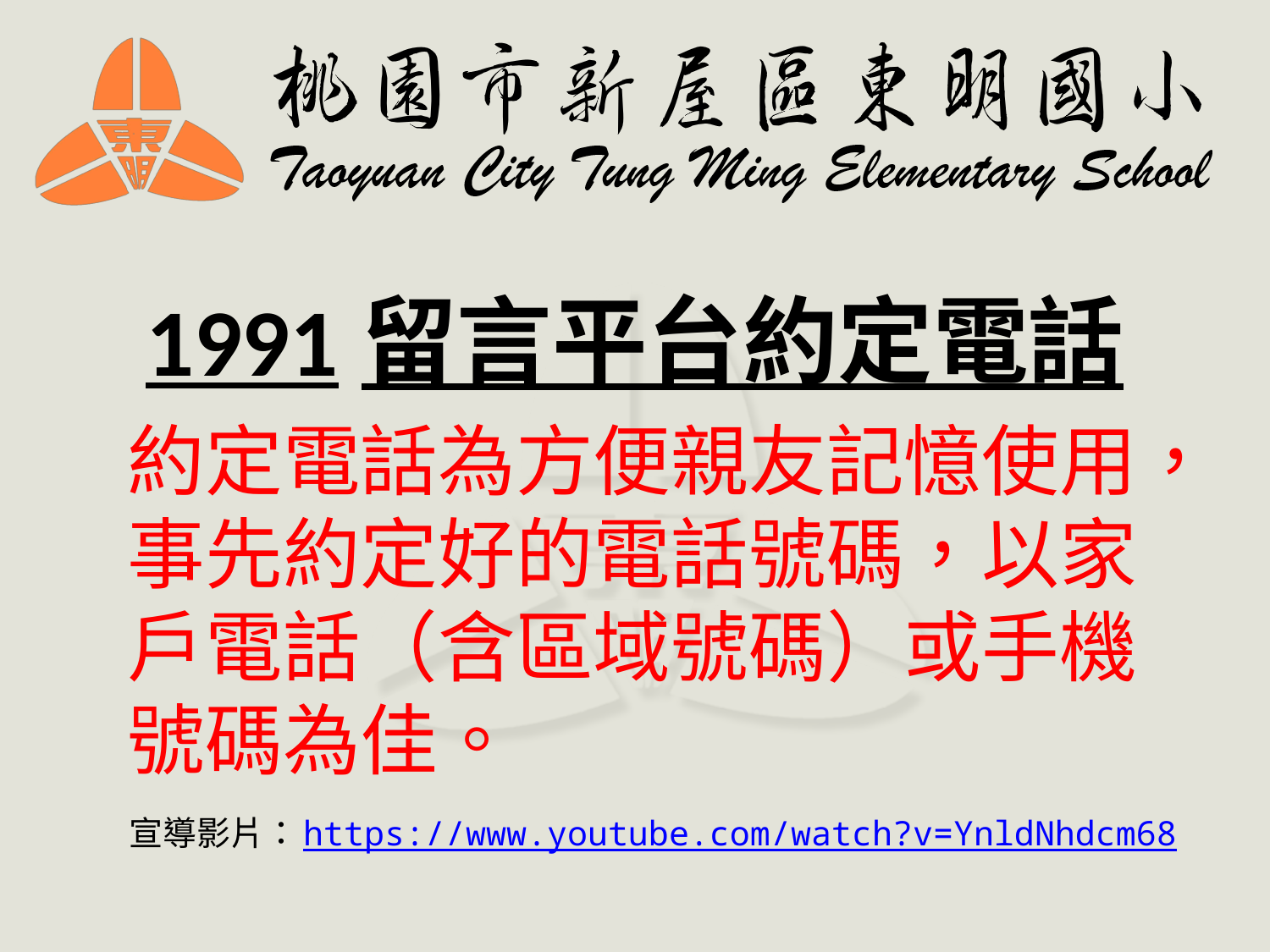

# 1991留言平台約定電話
約定電話為方便親友記憶使用，事先約定好的電話號碼，以家戶電話（含區域號碼）或手機號碼為佳。
宣導影片：https://www.youtube.com/watch?v=YnldNhdcm68